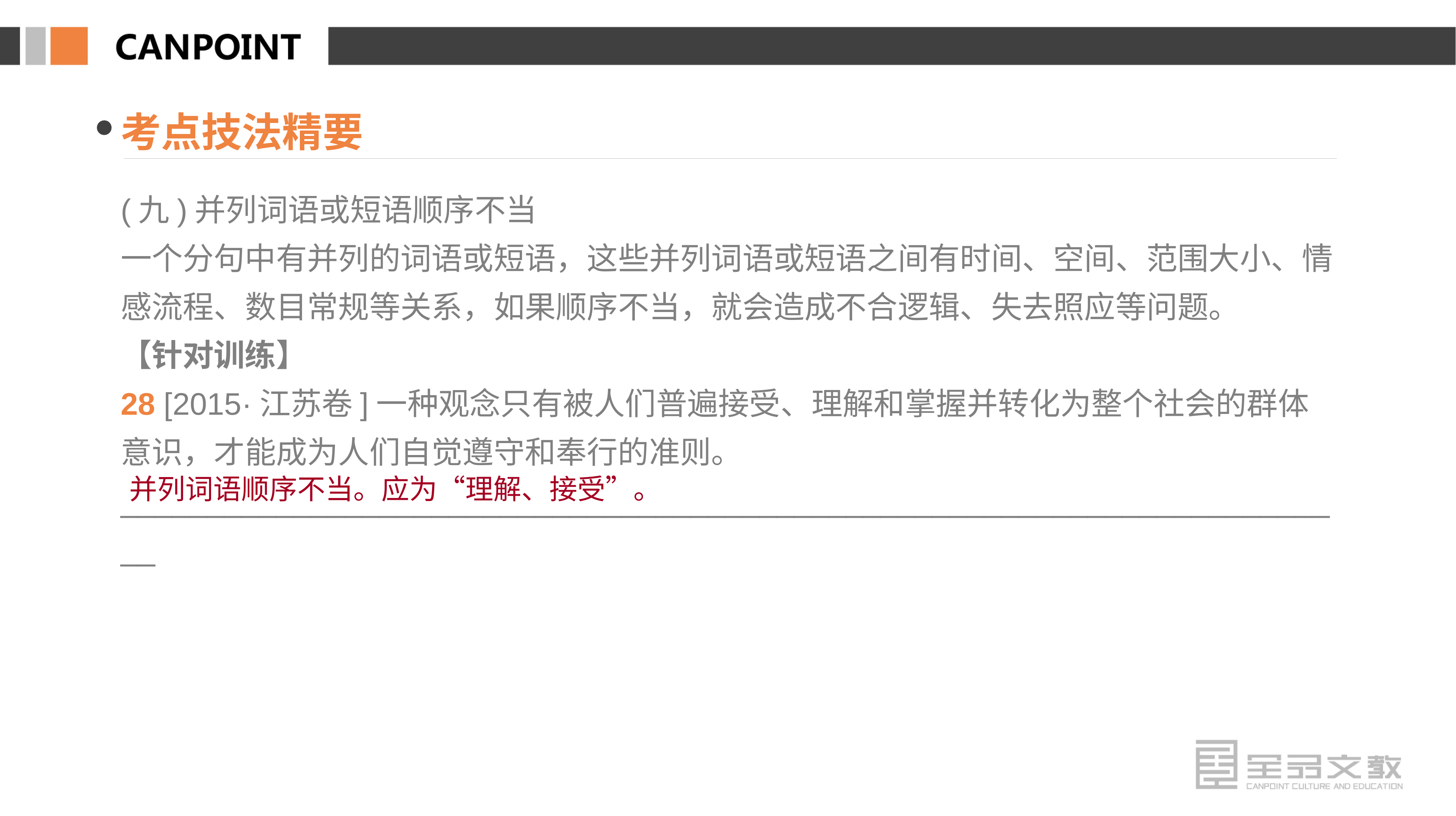

考点技法精要

(九)并列词语或短语顺序不当
一个分句中有并列的词语或短语，这些并列词语或短语之间有时间、空间、范围大小、情感流程、数目常规等关系，如果顺序不当，就会造成不合逻辑、失去照应等问题。
【针对训练】
28 [2015·江苏卷]一种观念只有被人们普遍接受、理解和掌握并转化为整个社会的群体意识，才能成为人们自觉遵守和奉行的准则。
________________________________________________________________________

并列词语顺序不当。应为“理解、接受”。